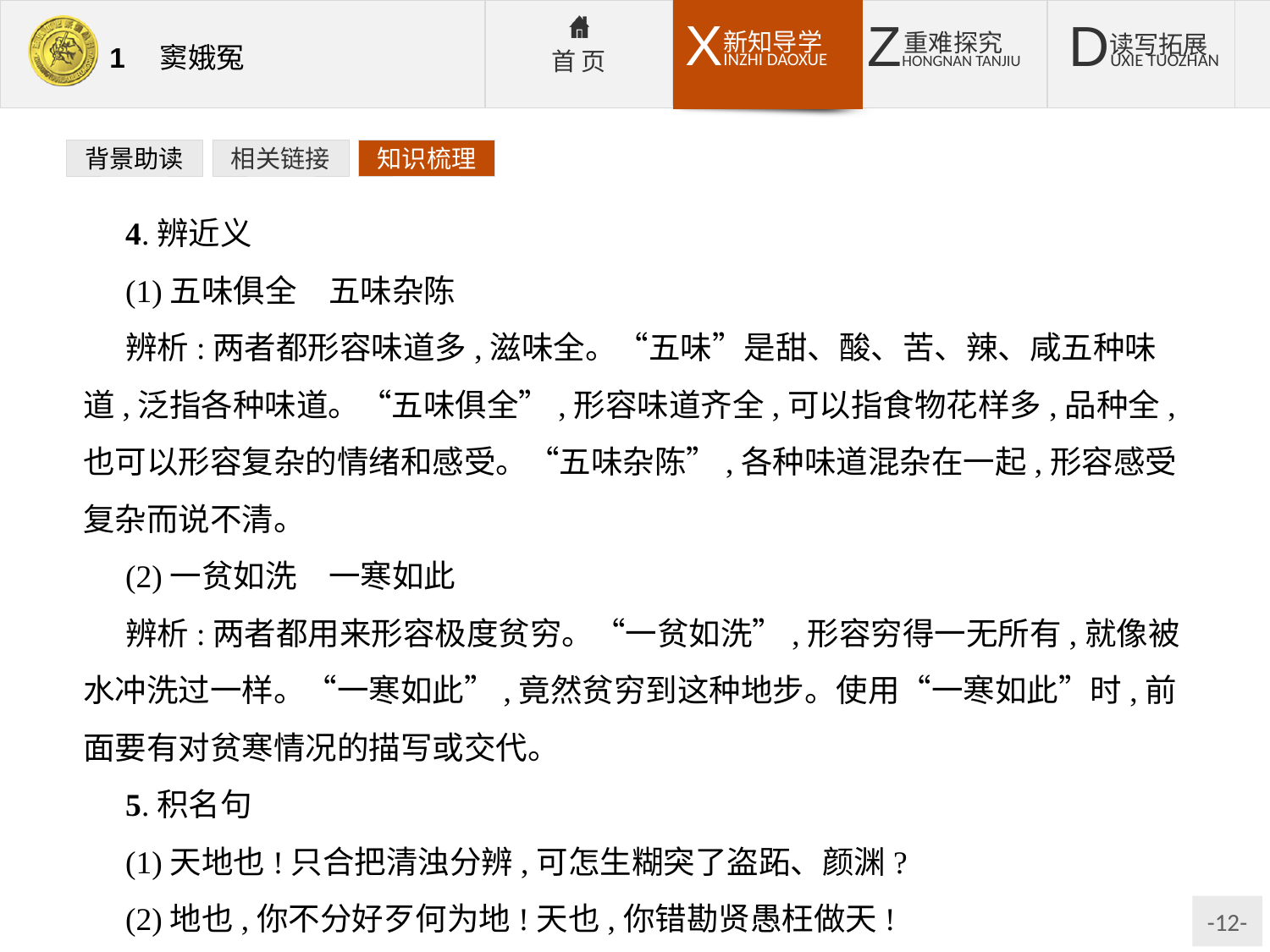

背景助读
相关链接
知识梳理
4.辨近义
(1)五味俱全　五味杂陈
辨析:两者都形容味道多,滋味全。“五味”是甜、酸、苦、辣、咸五种味道,泛指各种味道。“五味俱全”,形容味道齐全,可以指食物花样多,品种全,也可以形容复杂的情绪和感受。“五味杂陈”,各种味道混杂在一起,形容感受复杂而说不清。
(2)一贫如洗　一寒如此
辨析:两者都用来形容极度贫穷。“一贫如洗”,形容穷得一无所有,就像被水冲洗过一样。“一寒如此”,竟然贫穷到这种地步。使用“一寒如此”时,前面要有对贫寒情况的描写或交代。
5.积名句
(1)天地也!只合把清浊分辨,可怎生糊突了盗跖、颜渊?
(2)地也,你不分好歹何为地!天也,你错勘贤愚枉做天!